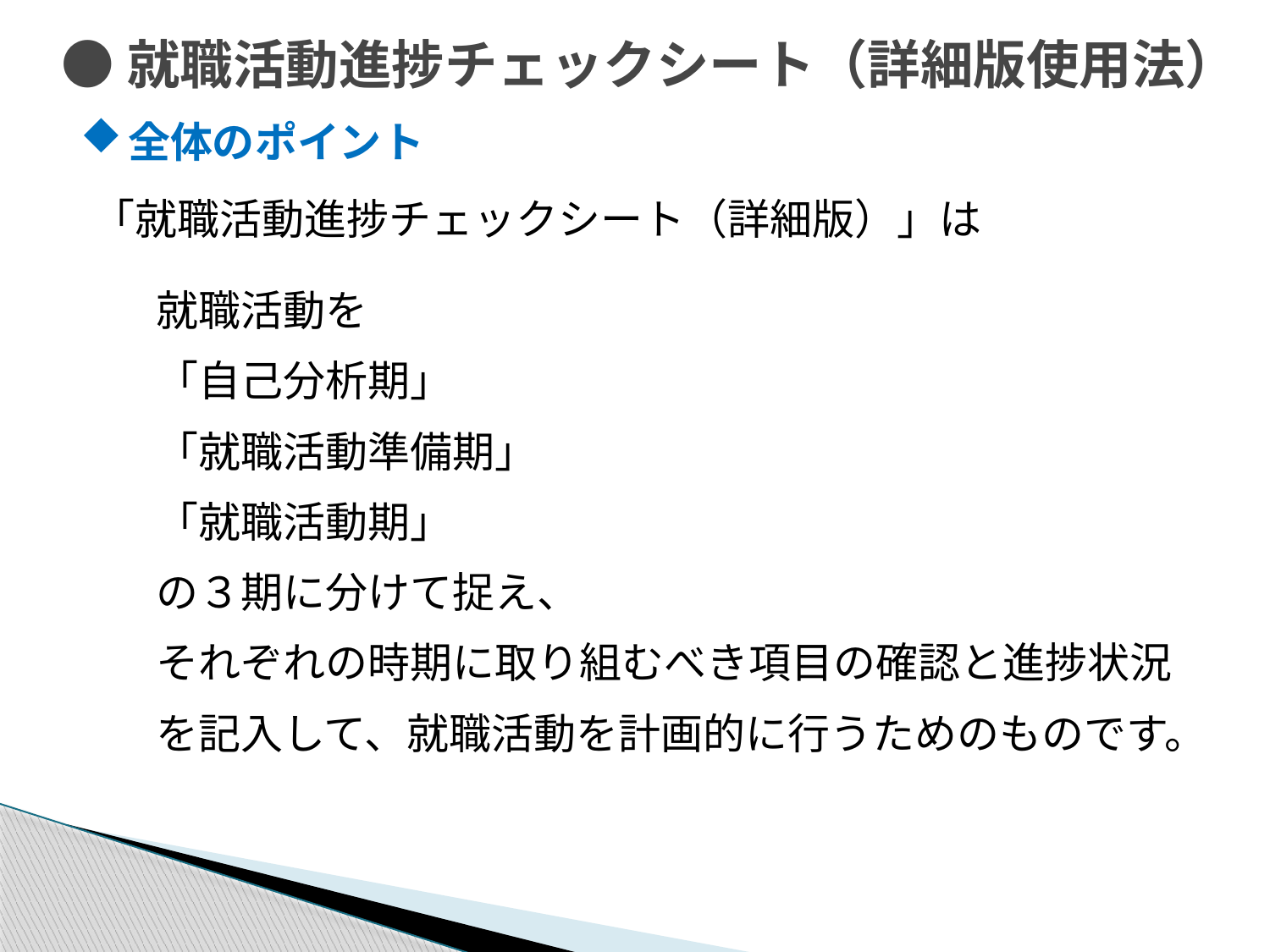

# ●就職活動進捗チェックシート（詳細版使用法）
全体のポイント
「就職活動進捗チェックシート（詳細版）」は
就職活動を
「自己分析期」
「就職活動準備期」
「就職活動期」
の３期に分けて捉え、
それぞれの時期に取り組むべき項目の確認と進捗状況を記入して、就職活動を計画的に行うためのものです。